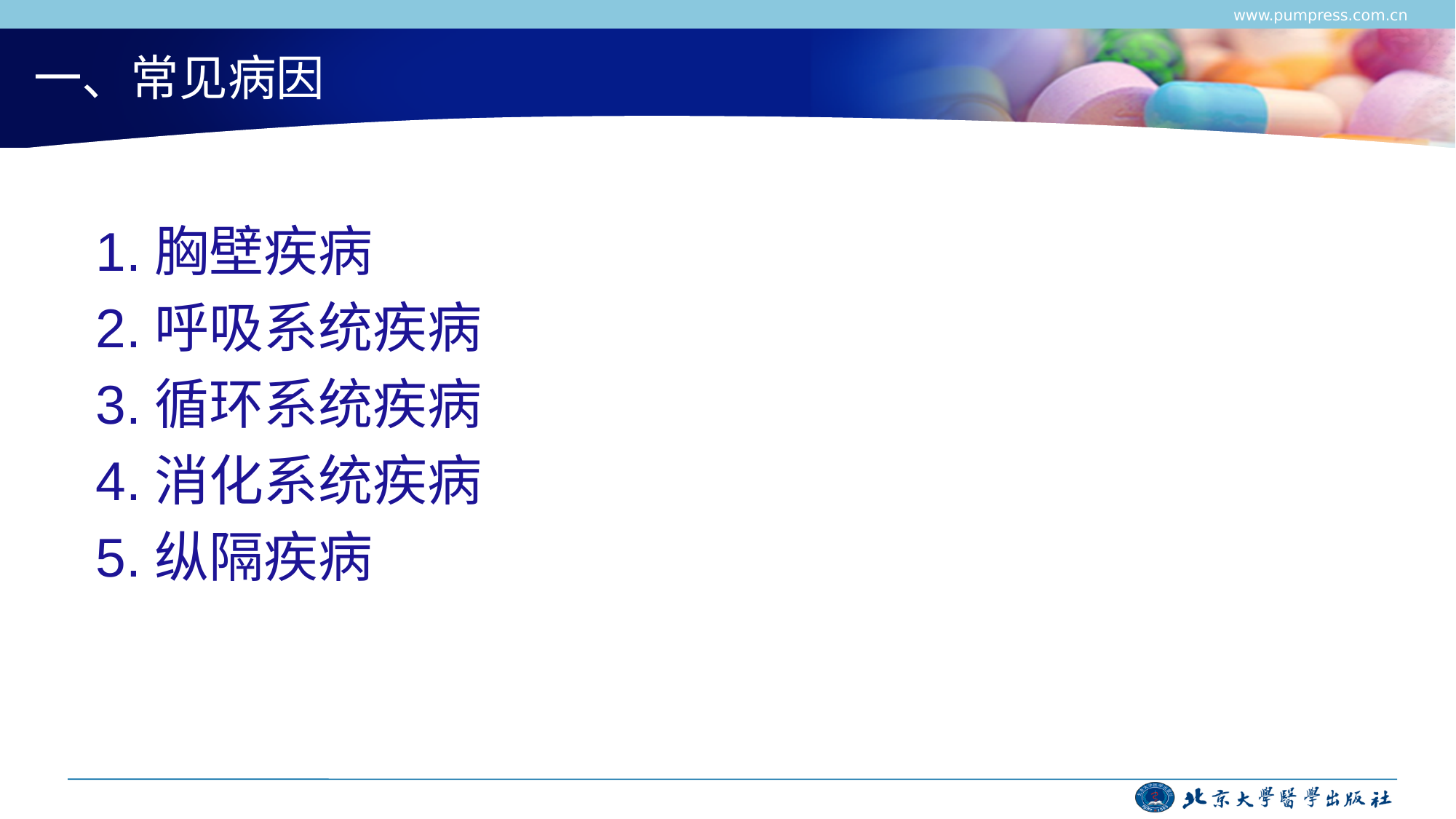

www.pumpress.com.cn
# 一、常见病因
1.胸壁疾病
2.呼吸系统疾病
3.循环系统疾病
4.消化系统疾病
5.纵隔疾病